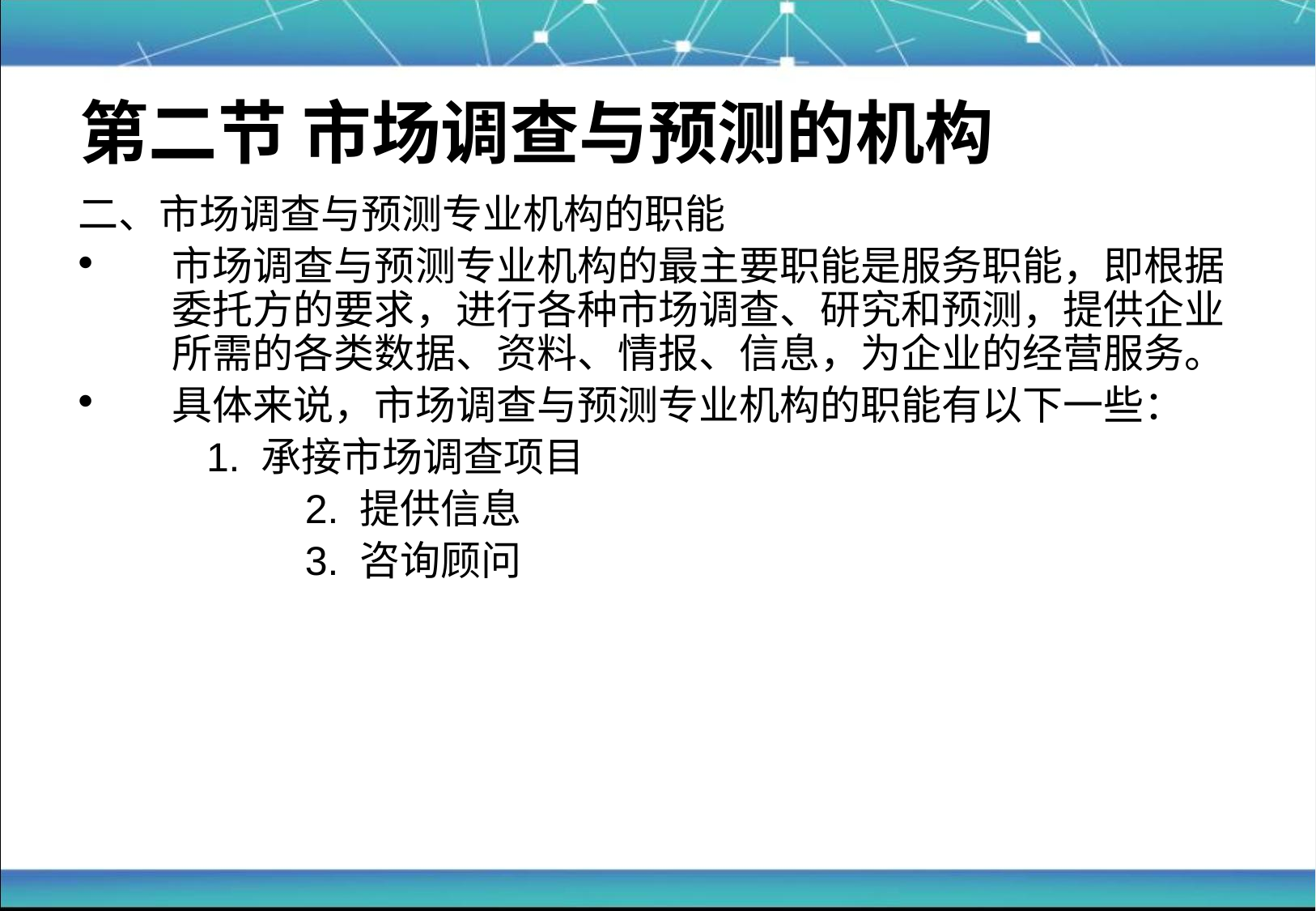

# 第二节 市场调查与预测的机构
二、市场调查与预测专业机构的职能
市场调查与预测专业机构的最主要职能是服务职能，即根据委托方的要求，进行各种市场调查、研究和预测，提供企业所需的各类数据、资料、情报、信息，为企业的经营服务。
具体来说，市场调查与预测专业机构的职能有以下一些：
	   1. 承接市场调查项目
		 2. 提供信息
		 3. 咨询顾问